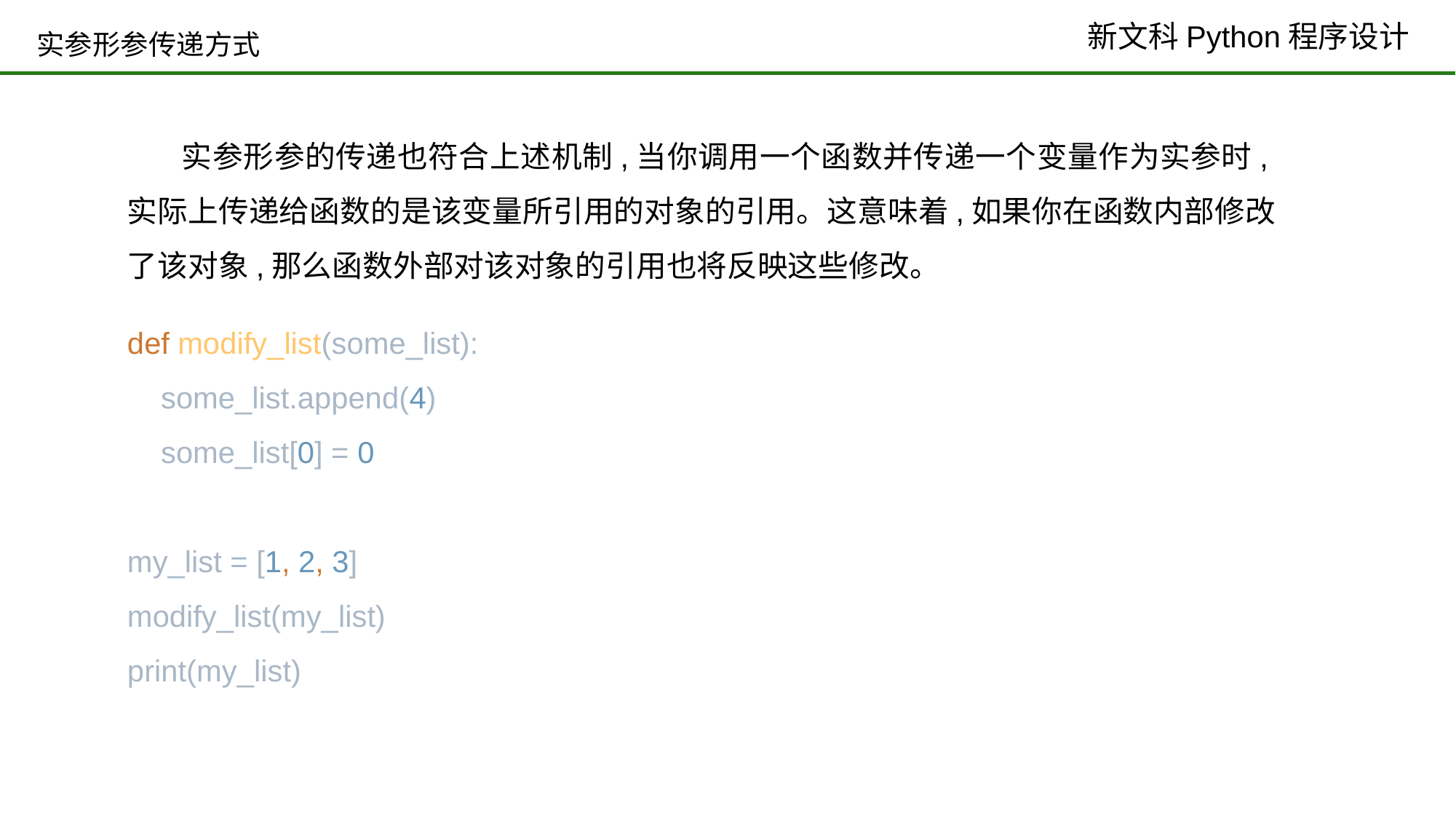

# 实参形参传递方式
实参形参的传递也符合上述机制,当你调用一个函数并传递一个变量作为实参时,实际上传递给函数的是该变量所引用的对象的引用。这意味着,如果你在函数内部修改了该对象,那么函数外部对该对象的引用也将反映这些修改。
def modify_list(some_list):
    some_list.append(4)
    some_list[0] = 0
my_list = [1, 2, 3]
modify_list(my_list)
print(my_list)